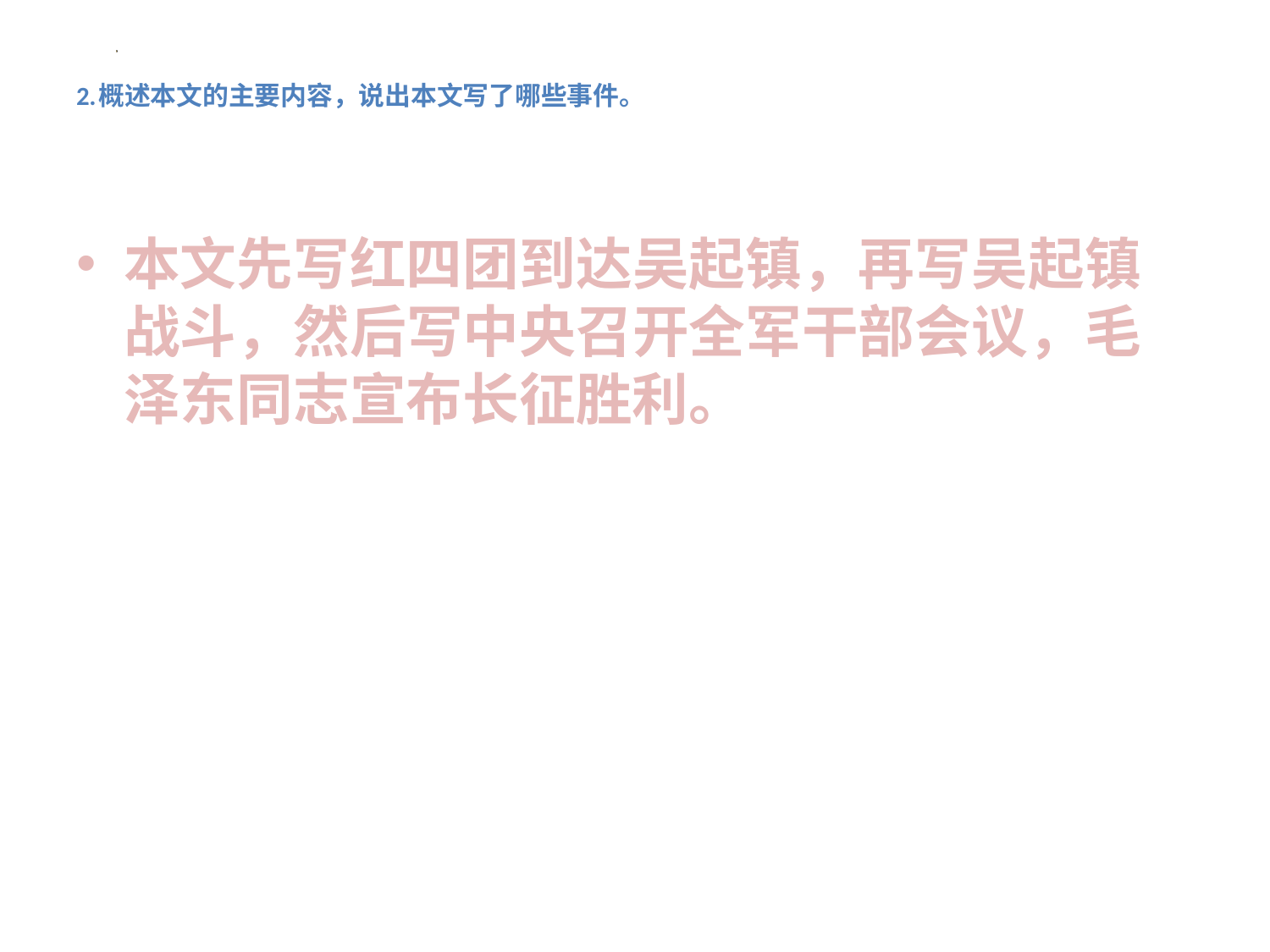

# 2.概述本文的主要内容，说出本文写了哪些事件。
本文先写红四团到达吴起镇，再写吴起镇战斗，然后写中央召开全军干部会议，毛泽东同志宣布长征胜利。